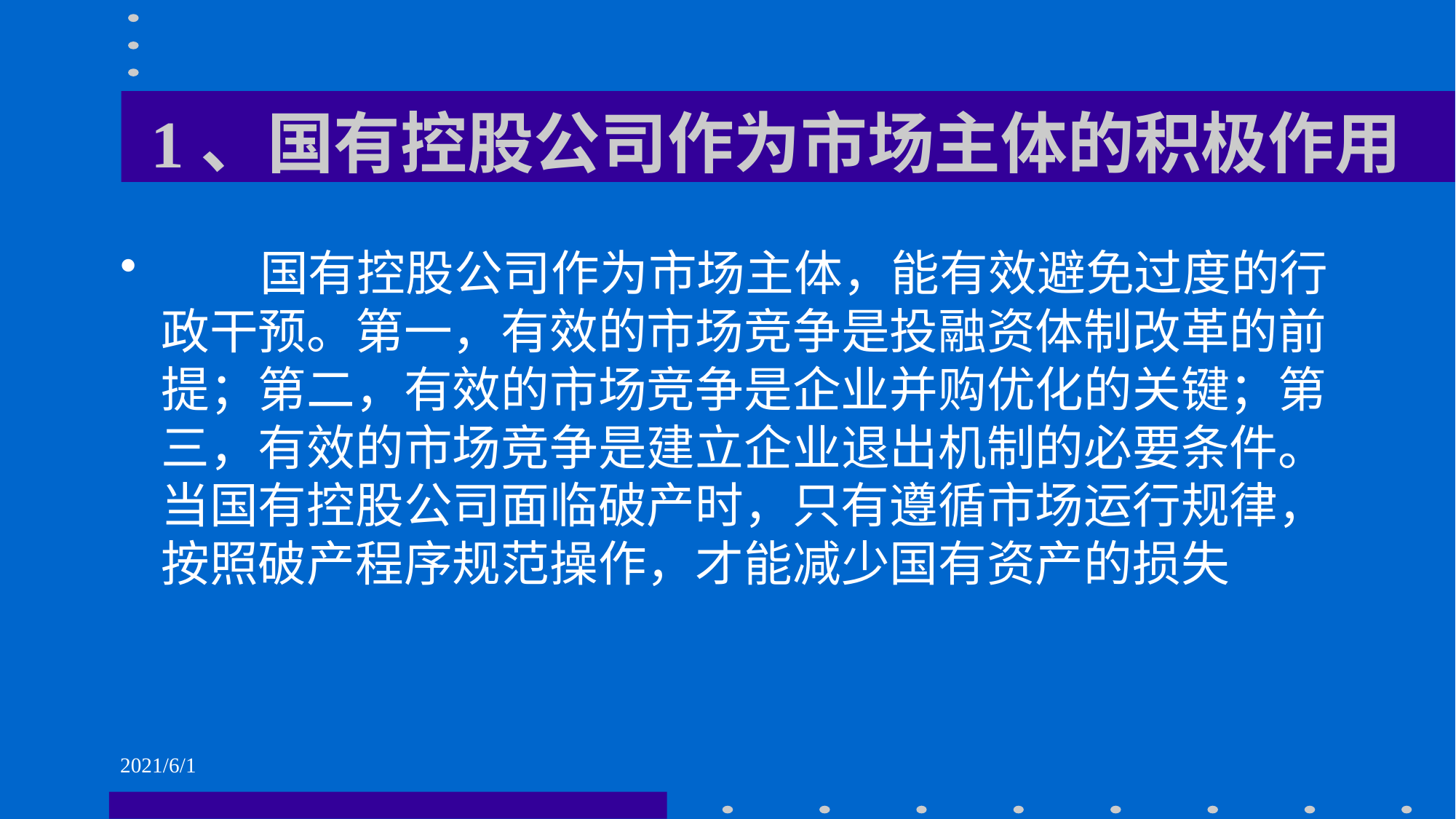

# 1、国有控股公司作为市场主体的积极作用
        国有控股公司作为市场主体，能有效避免过度的行政干预。第一，有效的市场竞争是投融资体制改革的前提；第二，有效的市场竞争是企业并购优化的关键；第三，有效的市场竞争是建立企业退出机制的必要条件。当国有控股公司面临破产时，只有遵循市场运行规律，按照破产程序规范操作，才能减少国有资产的损失
2021/6/1